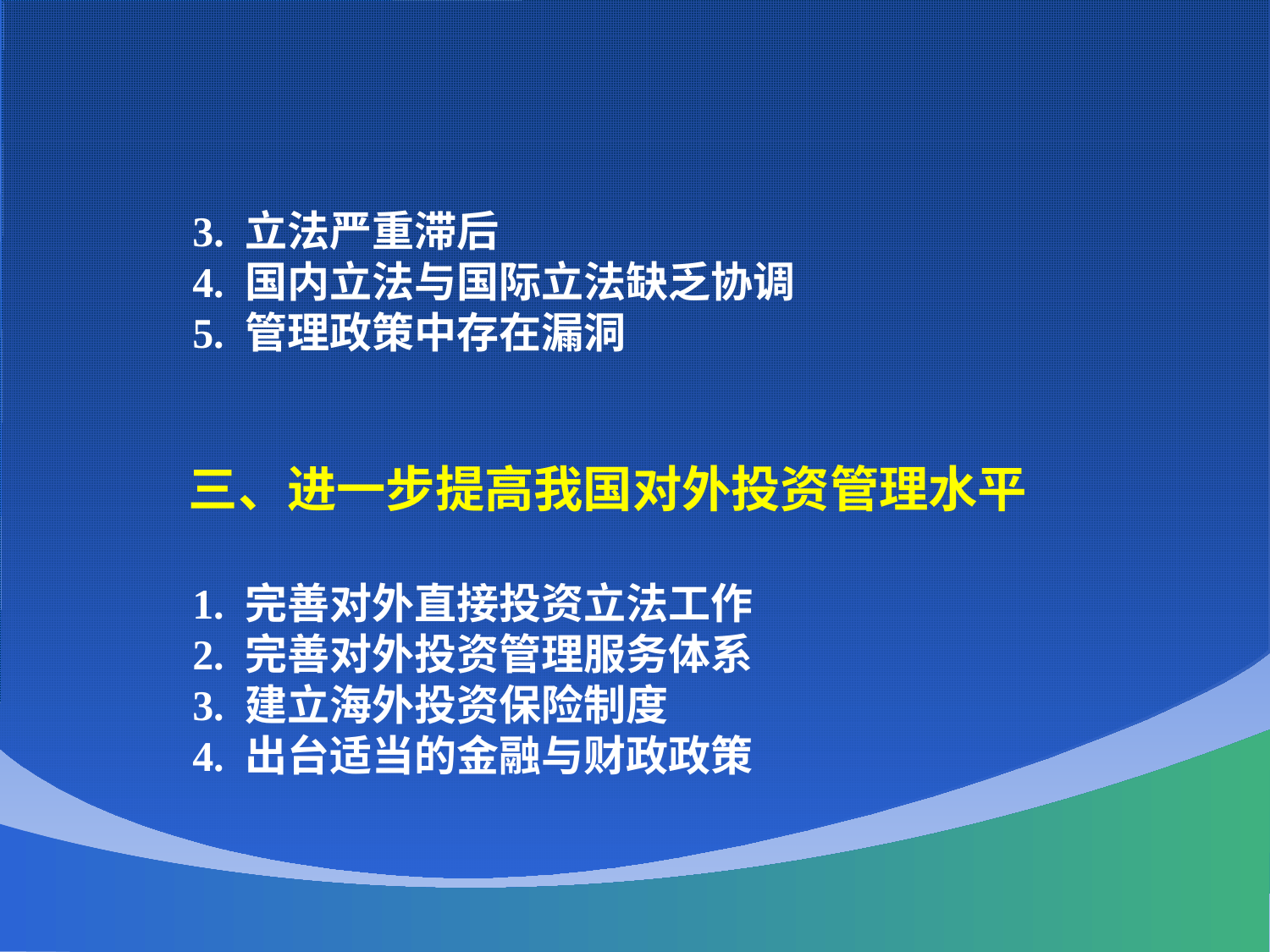

3. 立法严重滞后
           4. 国内立法与国际立法缺乏协调
           5. 管理政策中存在漏洞

         三、进一步提高我国对外投资管理水平

           1. 完善对外直接投资立法工作
           2. 完善对外投资管理服务体系
           3. 建立海外投资保险制度
           4. 出台适当的金融与财政政策